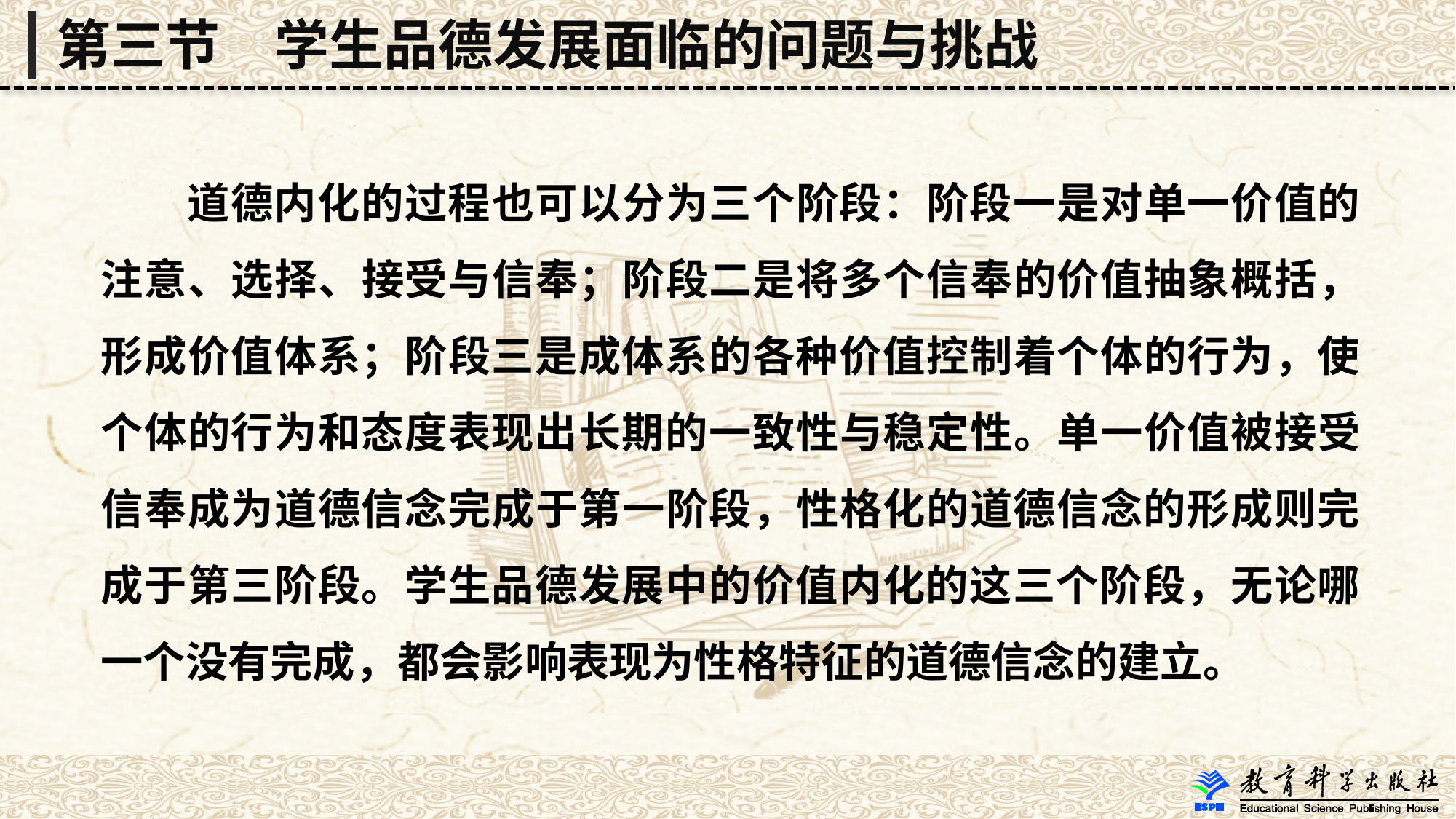

第三节　学生品德发展面临的问题与挑战
       道德内化的过程也可以分为三个阶段：阶段一是对单一价值的注意、选择、接受与信奉；阶段二是将多个信奉的价值抽象概括，形成价值体系；阶段三是成体系的各种价值控制着个体的行为，使个体的行为和态度表现出长期的一致性与稳定性。单一价值被接受信奉成为道德信念完成于第一阶段，性格化的道德信念的形成则完成于第三阶段。学生品德发展中的价值内化的这三个阶段，无论哪一个没有完成，都会影响表现为性格特征的道德信念的建立。